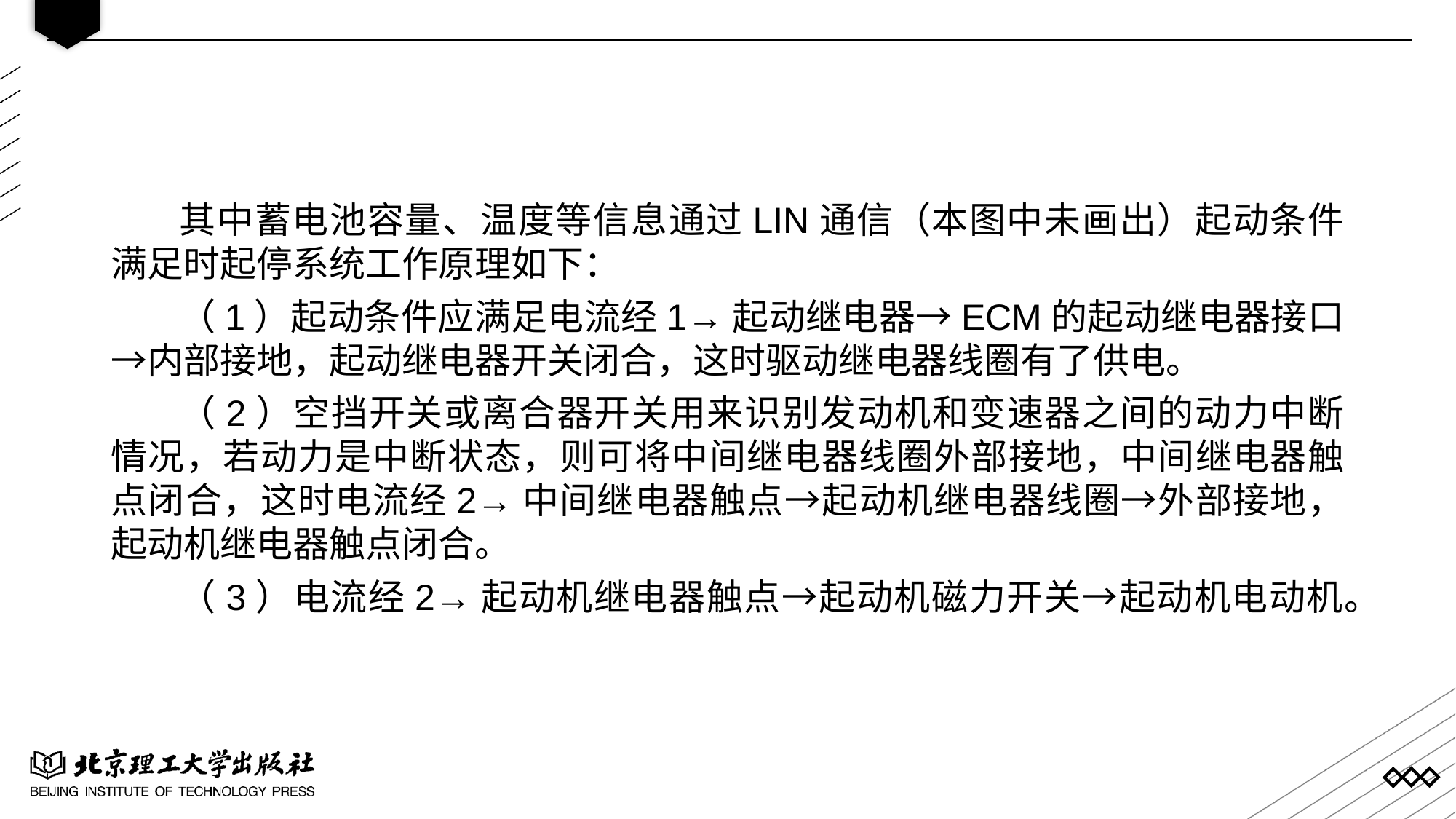

其中蓄电池容量、温度等信息通过LIN通信（本图中未画出）起动条件满足时起停系统工作原理如下：
（1）起动条件应满足电流经1→起动继电器→ECM的起动继电器接口→内部接地，起动继电器开关闭合，这时驱动继电器线圈有了供电。
（2）空挡开关或离合器开关用来识别发动机和变速器之间的动力中断情况，若动力是中断状态，则可将中间继电器线圈外部接地，中间继电器触点闭合，这时电流经2→中间继电器触点→起动机继电器线圈→外部接地，起动机继电器触点闭合。
（3）电流经2→起动机继电器触点→起动机磁力开关→起动机电动机。